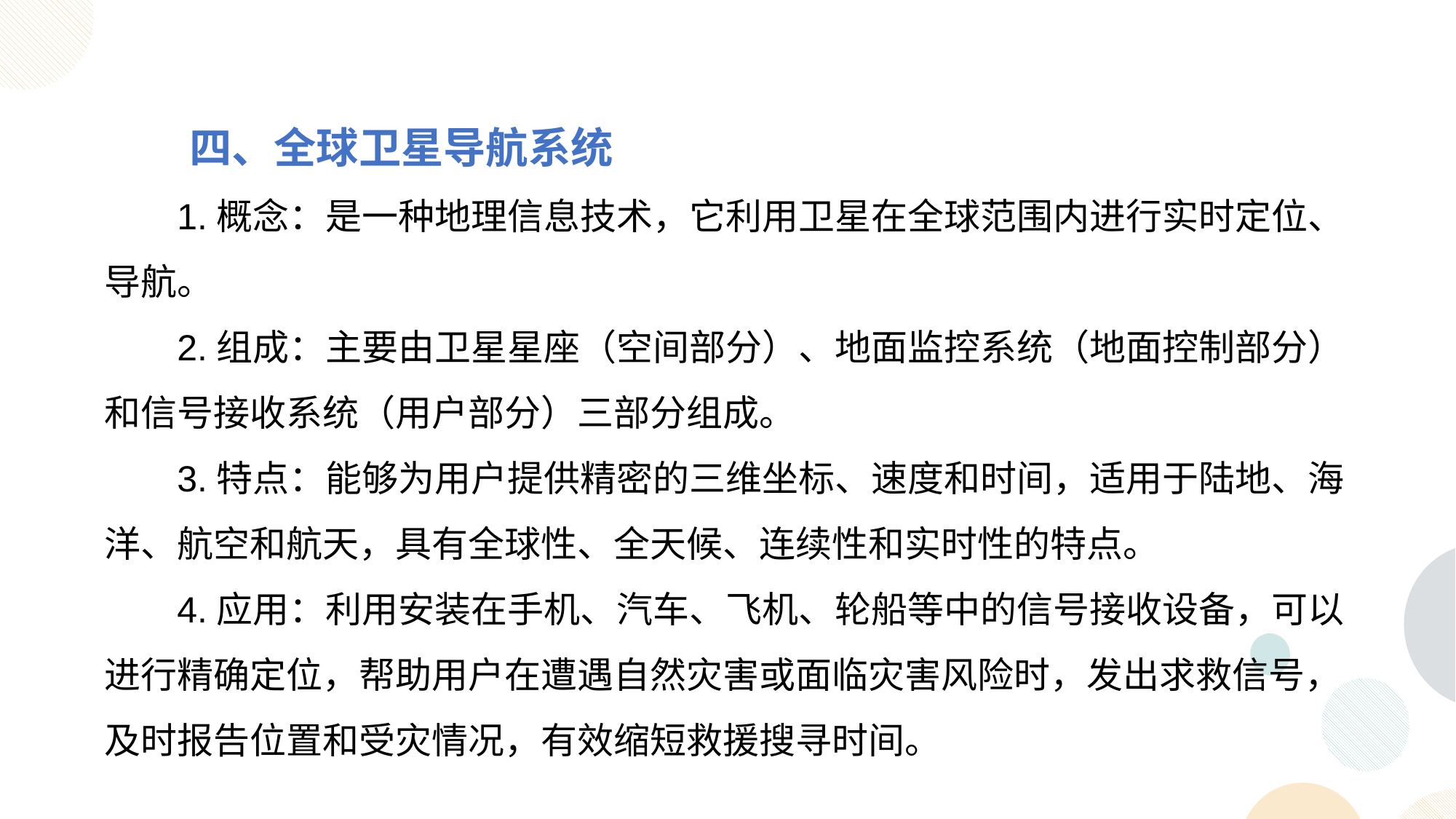

四、全球卫星导航系统
1.概念：是一种地理信息技术，它利用卫星在全球范围内进行实时定位、导航。
2.组成：主要由卫星星座（空间部分）、地面监控系统（地面控制部分）和信号接收系统（用户部分）三部分组成。
3.特点：能够为用户提供精密的三维坐标、速度和时间，适用于陆地、海洋、航空和航天，具有全球性、全天候、连续性和实时性的特点。
4.应用：利用安装在手机、汽车、飞机、轮船等中的信号接收设备，可以进行精确定位，帮助用户在遭遇自然灾害或面临灾害风险时，发出求救信号，及时报告位置和受灾情况，有效缩短救援搜寻时间。